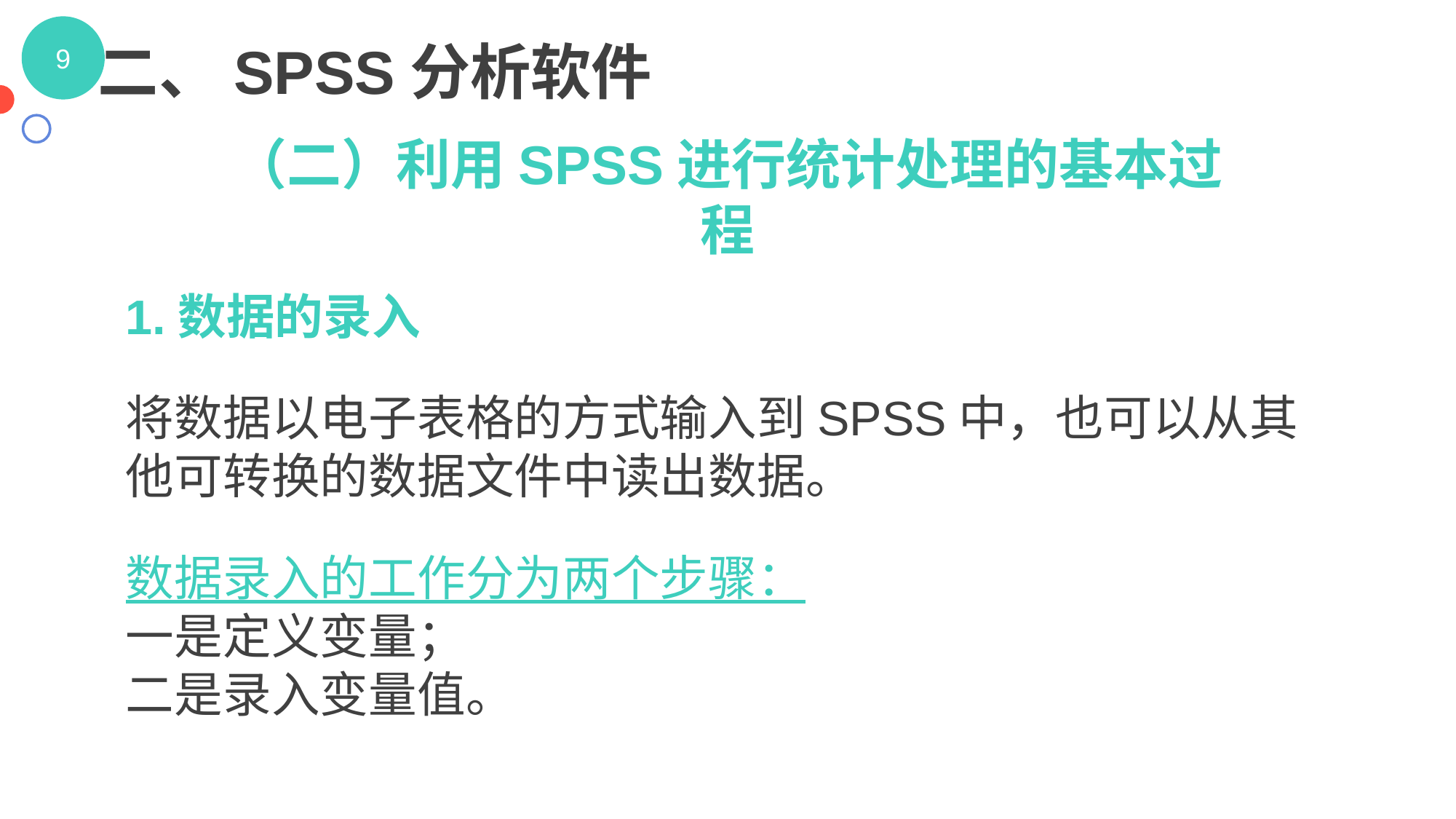

二、SPSS分析软件
（二）利用SPSS进行统计处理的基本过程
1.数据的录入

将数据以电子表格的方式输入到SPSS中，也可以从其他可转换的数据文件中读出数据。

数据录入的工作分为两个步骤：
一是定义变量；
二是录入变量值。